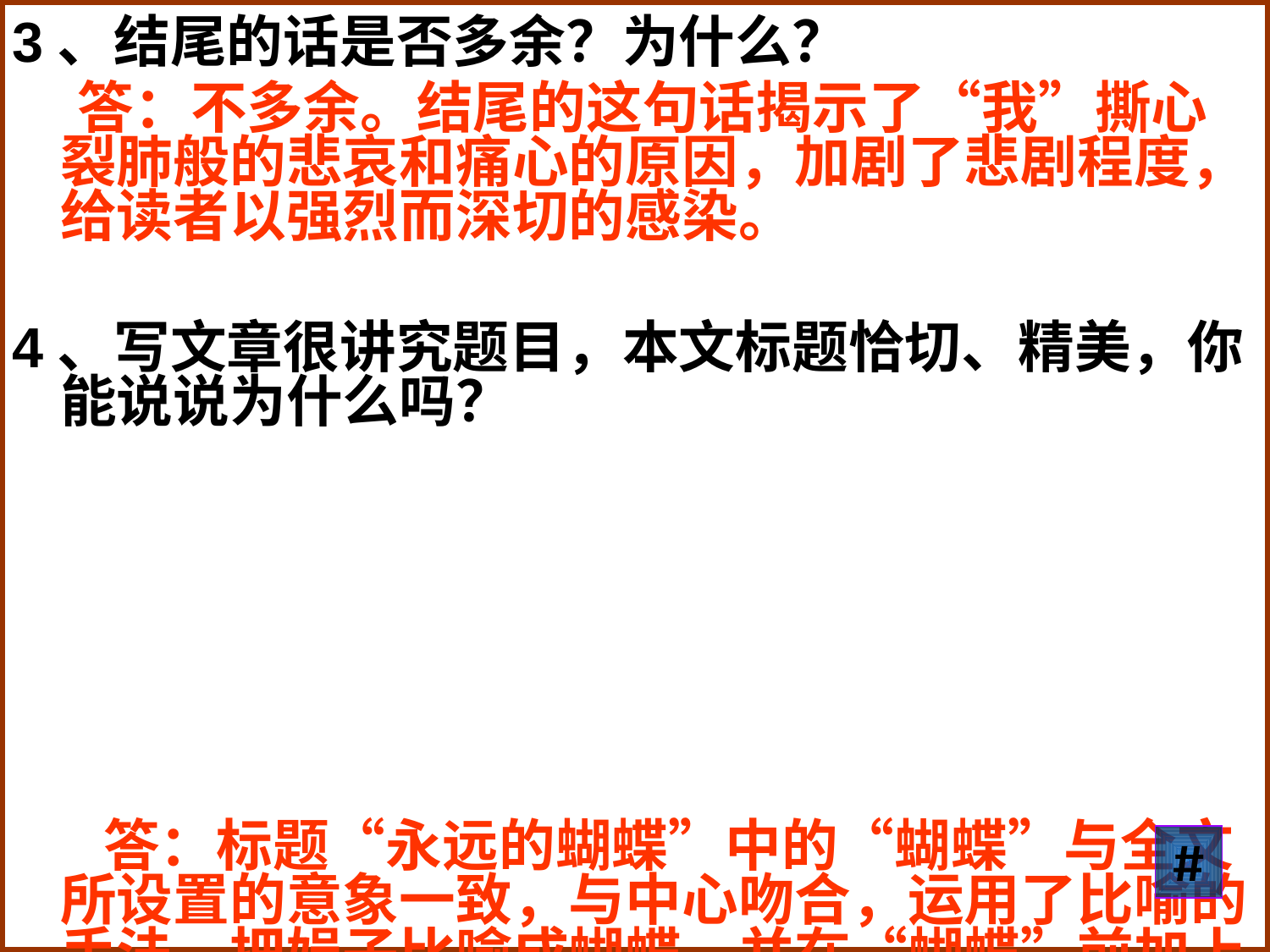

3、结尾的话是否多余？为什么？
    答：不多余。结尾的这句话揭示了“我”撕心裂肺般的悲哀和痛心的原因，加剧了悲剧程度，给读者以强烈而深切的感染。

4、写文章很讲究题目，本文标题恰切、精美，你能说说为什么吗？
      答：标题“永远的蝴蝶”中的“蝴蝶”与全文所设置的意象一致，与中心吻合，运用了比喻的手法，把娟子比喻成蝴蝶，并在“蝴蝶”前加上“永远的”三个字，表达了“我”心中的伤痛及对樱子的永远的怀念，生动形象、含义深刻。

#